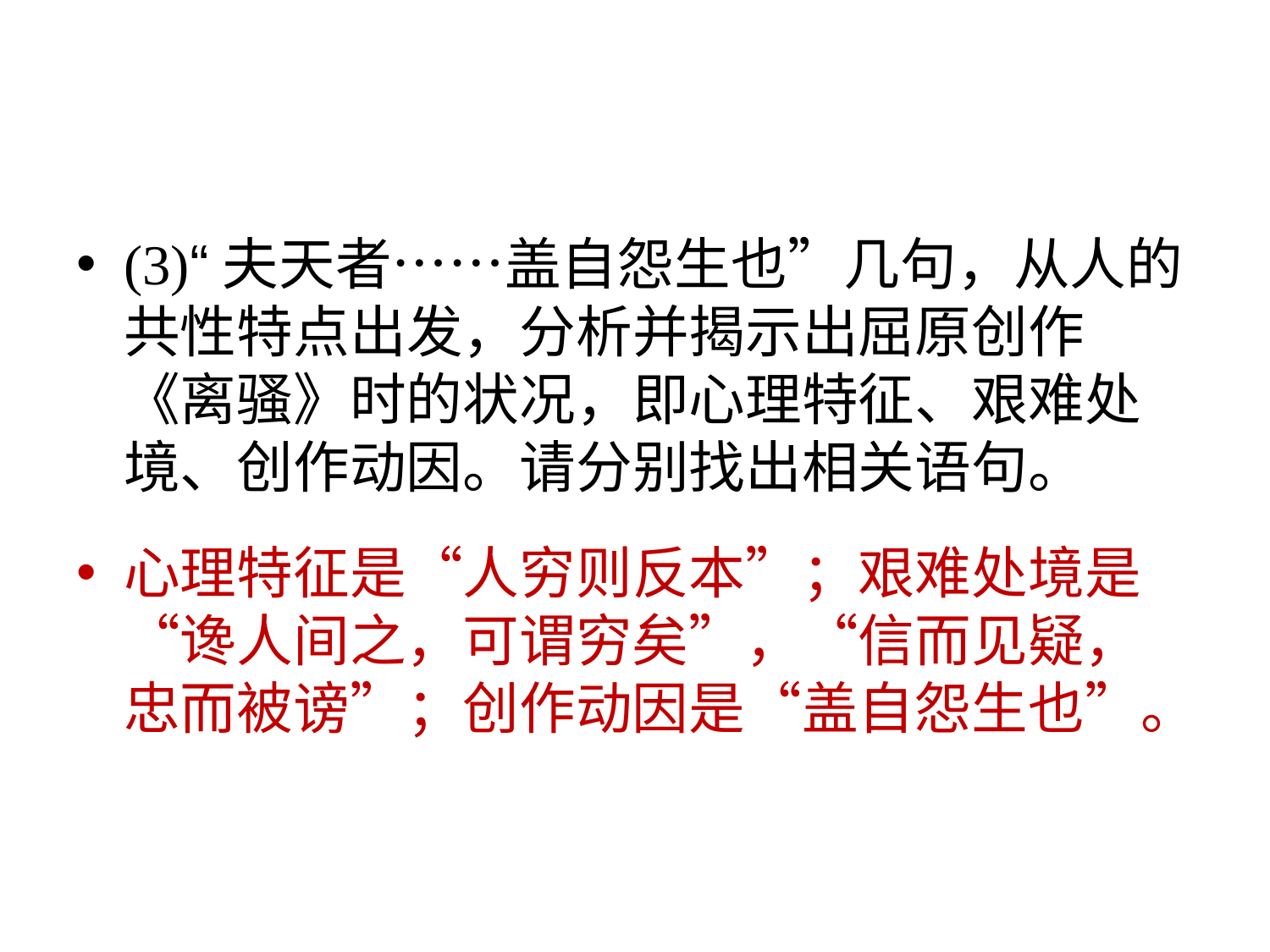

#
(3)“夫天者……盖自怨生也”几句，从人的共性特点出发，分析并揭示出屈原创作《离骚》时的状况，即心理特征、艰难处境、创作动因。请分别找出相关语句。

心理特征是“人穷则反本”；艰难处境是“谗人间之，可谓穷矣”，“信而见疑，忠而被谤”；创作动因是“盖自怨生也”。